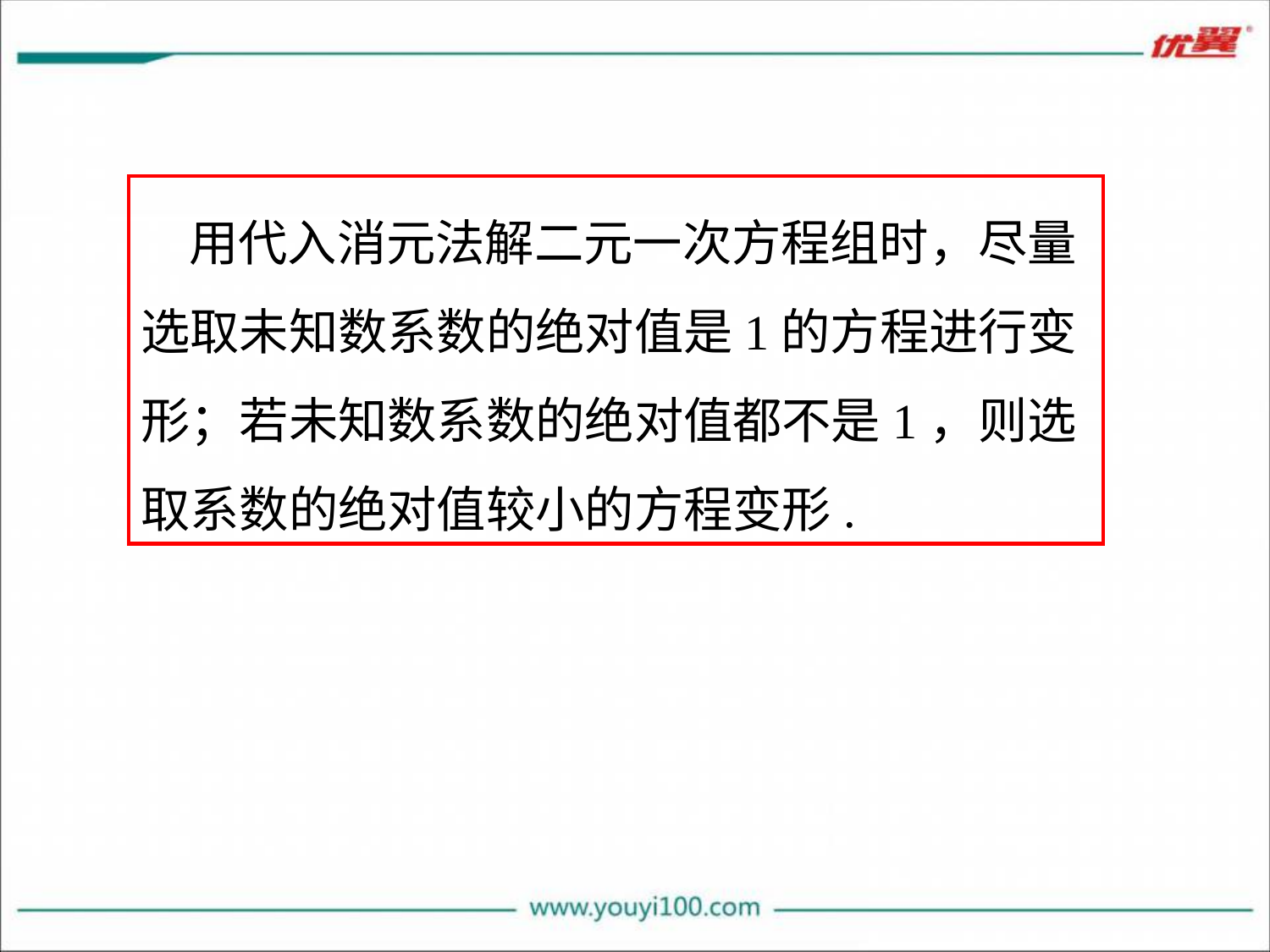

用代入消元法解二元一次方程组时，尽量选取未知数系数的绝对值是1的方程进行变形；若未知数系数的绝对值都不是1，则选取系数的绝对值较小的方程变形.